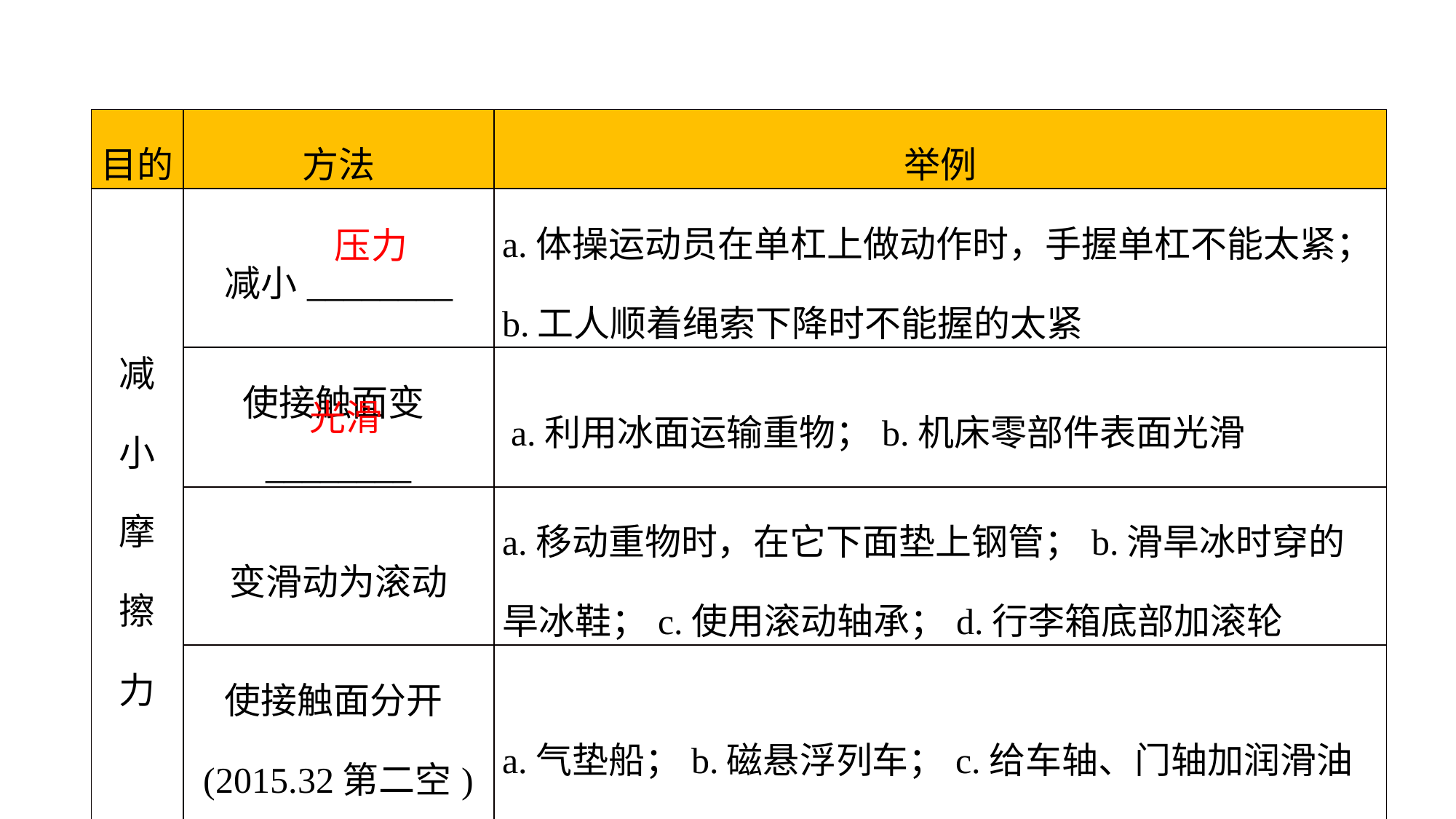

| 目的 | 方法 | 举例 |
| --- | --- | --- |
| 减 小 摩 擦 力 | 减小\_\_\_\_\_\_\_\_ | a.体操运动员在单杠上做动作时，手握单杠不能太紧；b.工人顺着绳索下降时不能握的太紧 |
|  | 使接触面变\_\_\_\_\_\_\_\_ | a.利用冰面运输重物；b.机床零部件表面光滑 |
|  | 变滑动为滚动 | a.移动重物时，在它下面垫上钢管；b.滑旱冰时穿的旱冰鞋；c.使用滚动轴承；d.行李箱底部加滚轮 |
|  | 使接触面分开(2015.32第二空) | a.气垫船；b.磁悬浮列车；c.给车轴、门轴加润滑油 |
压力
光滑